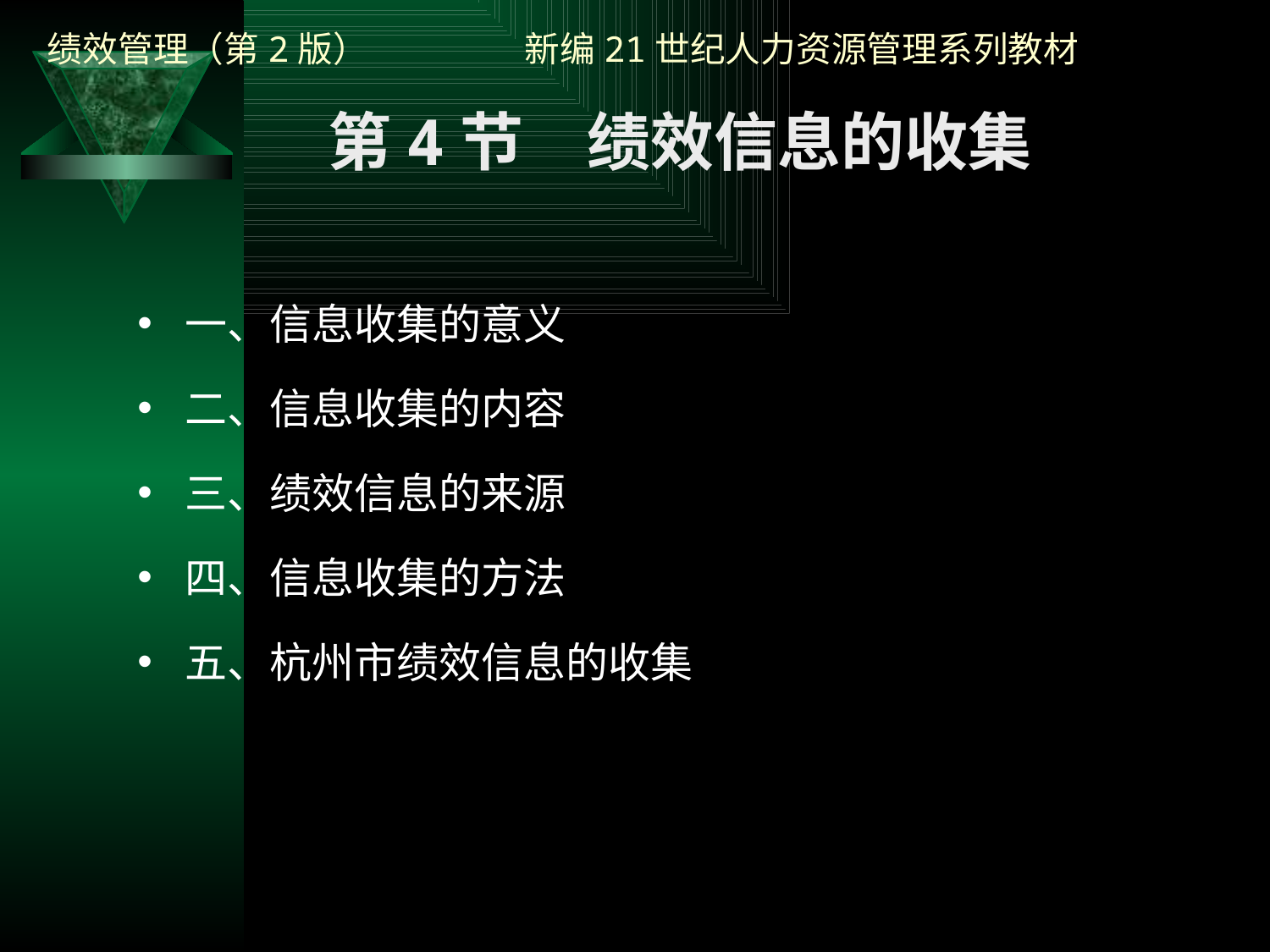

第4节　绩效信息的收集
一、信息收集的意义
二、信息收集的内容
三、绩效信息的来源
四、信息收集的方法
五、杭州市绩效信息的收集